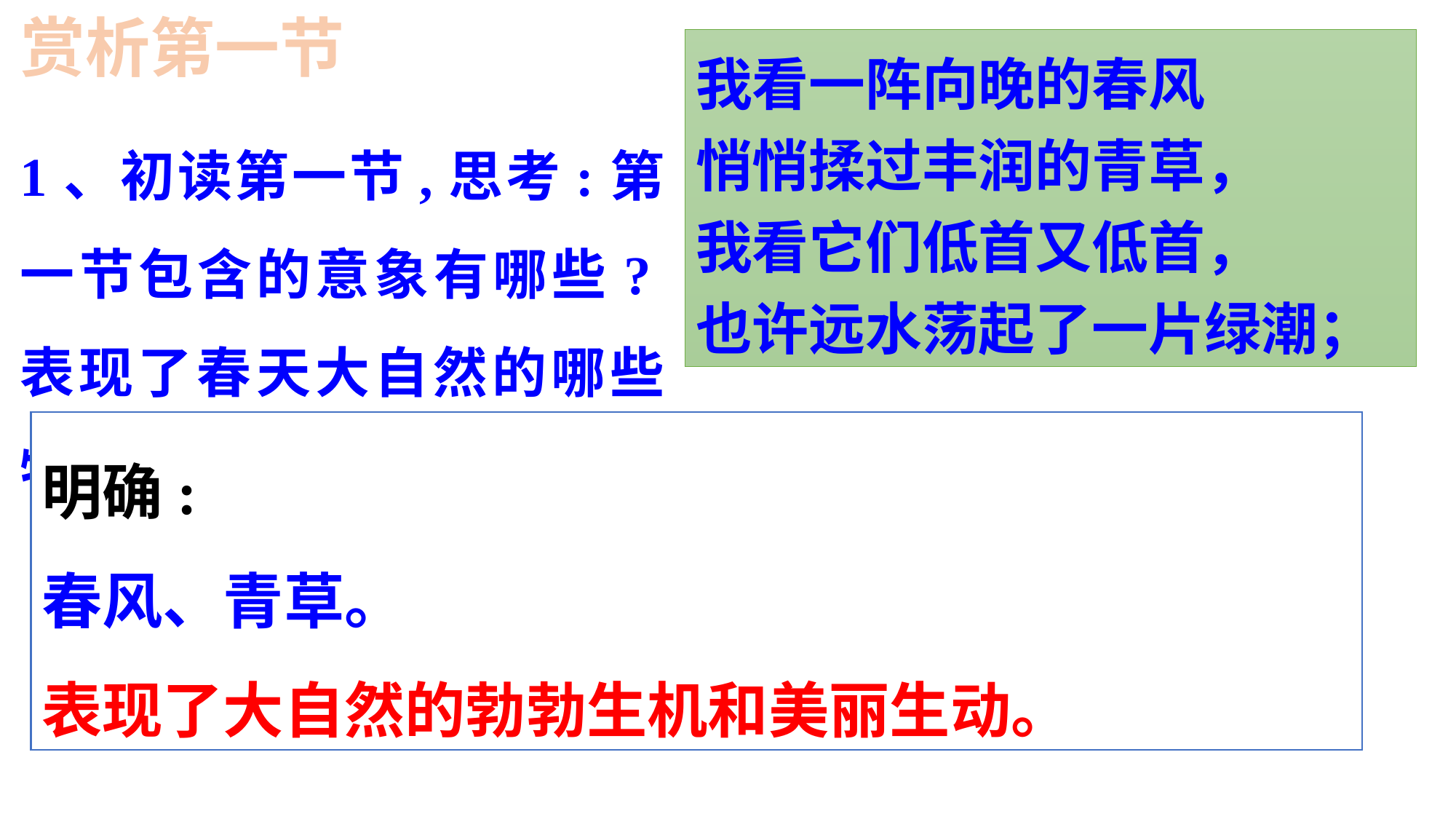

赏析第一节
我看一阵向晚的春风
悄悄揉过丰润的青草，
我看它们低首又低首，
也许远水荡起了一片绿潮；
1、初读第一节,思考:第一节包含的意象有哪些?表现了春天大自然的哪些特点?
明确:
春风、青草。
表现了大自然的勃勃生机和美丽生动。